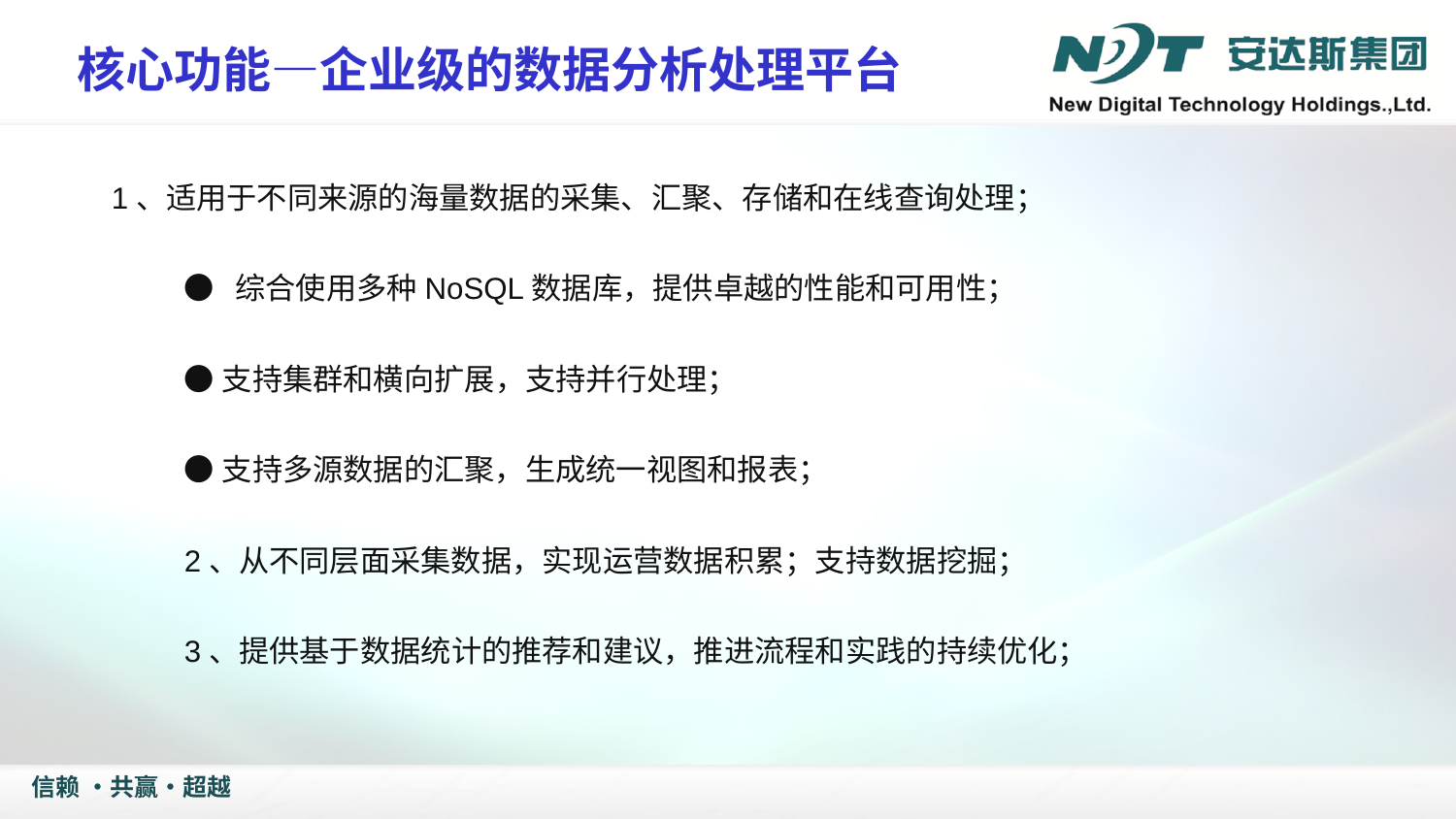

核心功能—企业级的数据分析处理平台
1、适用于不同来源的海量数据的采集、汇聚、存储和在线查询处理；
●  综合使用多种NoSQL数据库，提供卓越的性能和可用性；
●支持集群和横向扩展，支持并行处理；
●支持多源数据的汇聚，生成统一视图和报表；
2、从不同层面采集数据，实现运营数据积累；支持数据挖掘；
3、提供基于数据统计的推荐和建议，推进流程和实践的持续优化；